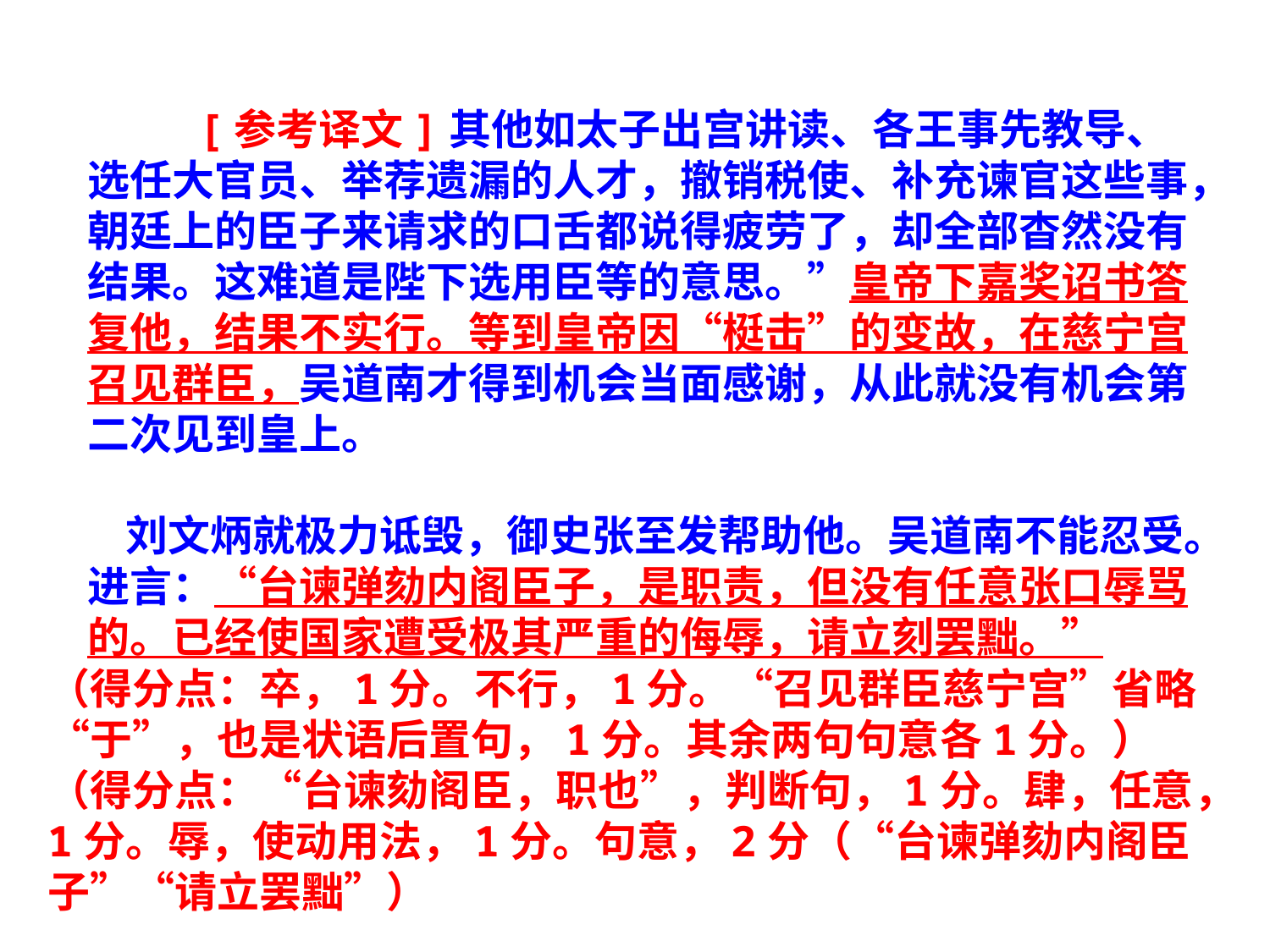

[参考译文]其他如太子出宫讲读、各王事先教导、选任大官员、举荐遗漏的人才，撤销税使、补充谏官这些事，朝廷上的臣子来请求的口舌都说得疲劳了，却全部杳然没有结果。这难道是陛下选用臣等的意思。”皇帝下嘉奖诏书答复他，结果不实行。等到皇帝因“梃击”的变故，在慈宁宫召见群臣，吴道南才得到机会当面感谢，从此就没有机会第二次见到皇上。

   刘文炳就极力诋毁，御史张至发帮助他。吴道南不能忍受。进言：“台谏弹劾内阁臣子，是职责，但没有任意张口辱骂的。已经使国家遭受极其严重的侮辱，请立刻罢黜。”
（得分点：卒，1分。不行，1分。“召见群臣慈宁宫”省略“于”，也是状语后置句，1分。其余两句句意各1分。）
（得分点：“台谏劾阁臣，职也”，判断句，1分。肆，任意，1分。辱，使动用法，1分。句意，2分（“台谏弹劾内阁臣子”“请立罢黜”）